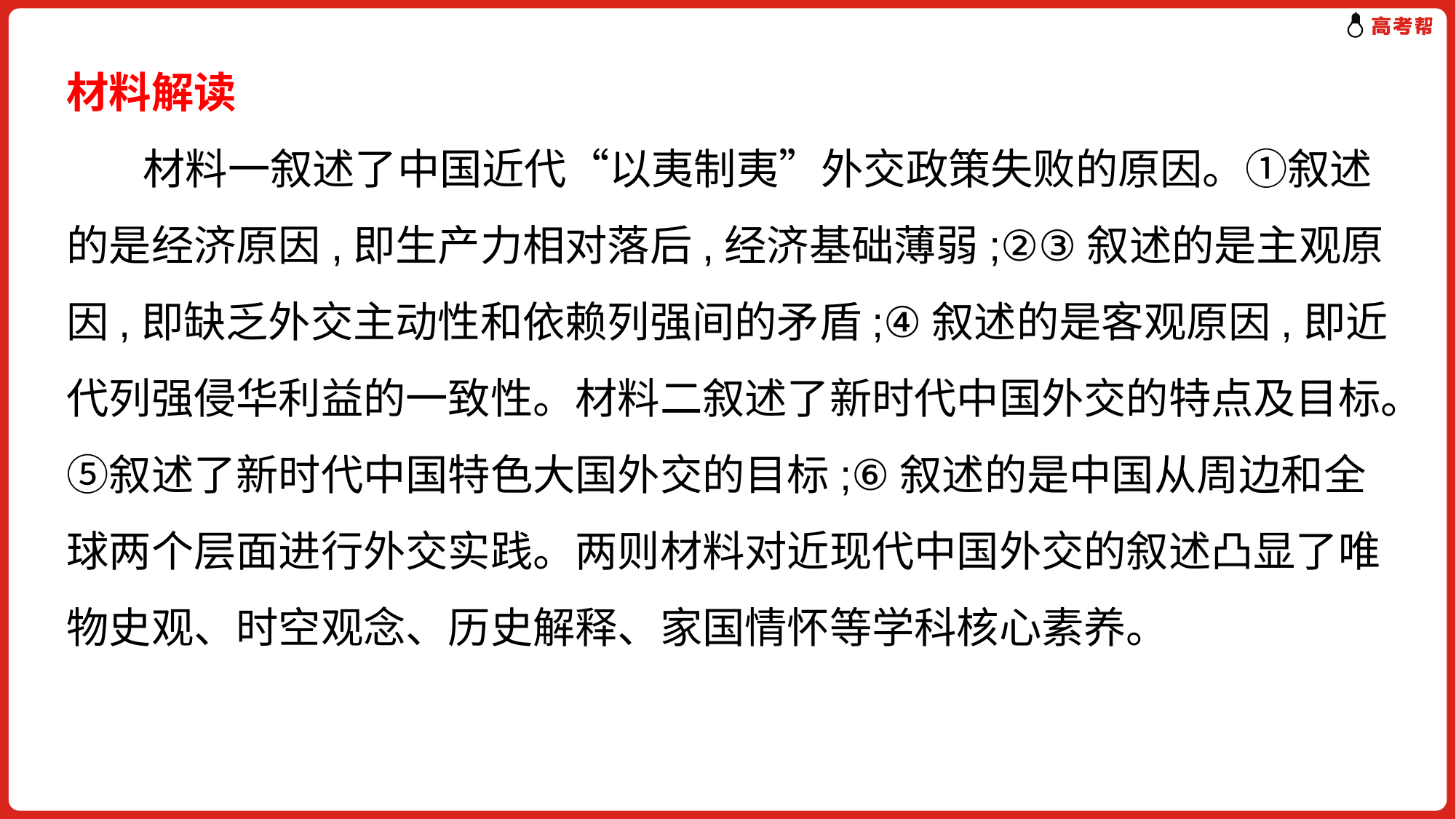

材料解读
       材料一叙述了中国近代“以夷制夷”外交政策失败的原因。①叙述的是经济原因,即生产力相对落后,经济基础薄弱;②③叙述的是主观原因,即缺乏外交主动性和依赖列强间的矛盾;④叙述的是客观原因,即近代列强侵华利益的一致性。材料二叙述了新时代中国外交的特点及目标。⑤叙述了新时代中国特色大国外交的目标;⑥叙述的是中国从周边和全球两个层面进行外交实践。两则材料对近现代中国外交的叙述凸显了唯物史观、时空观念、历史解释、家国情怀等学科核心素养。